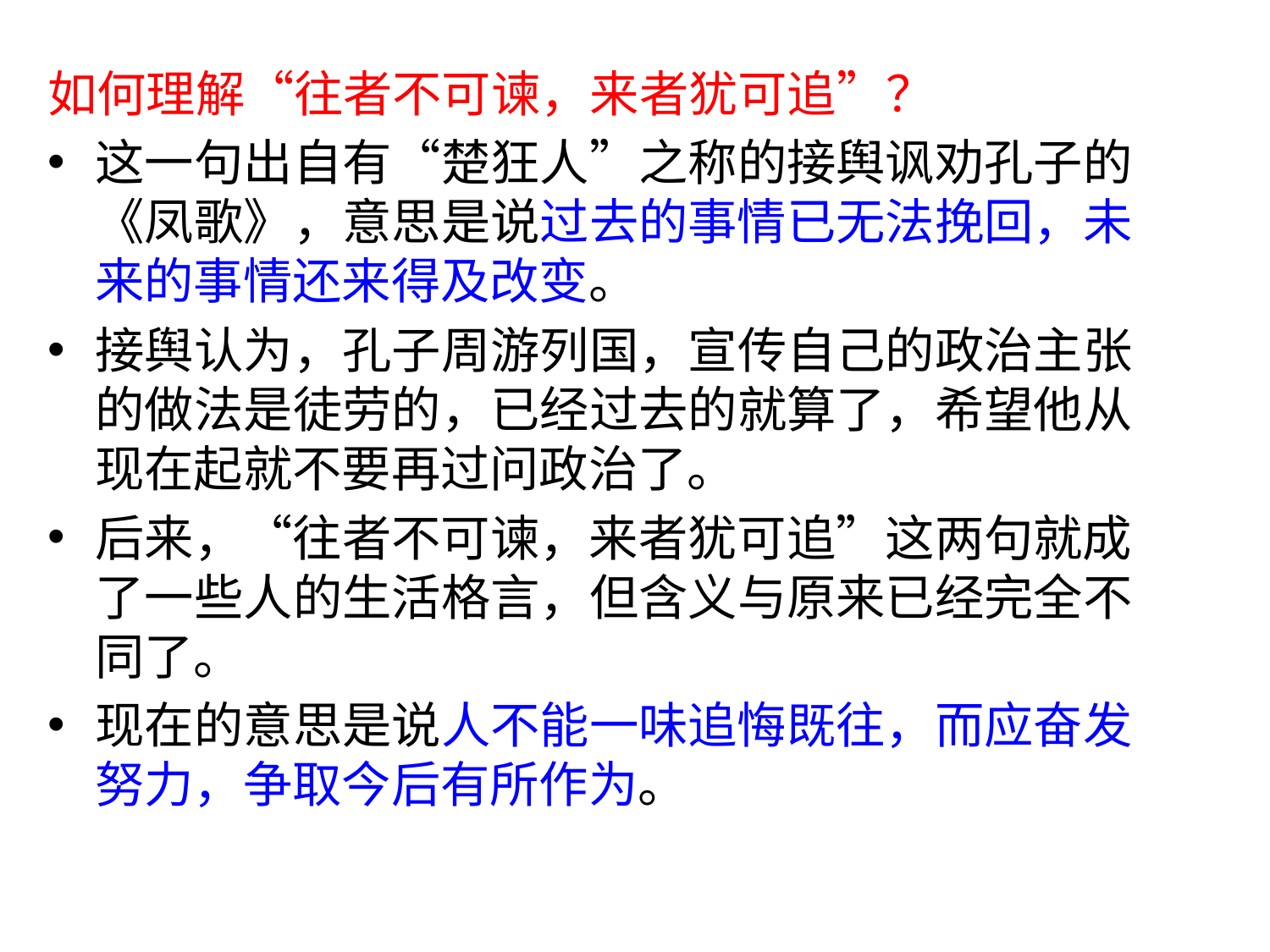

如何理解“往者不可谏，来者犹可追”？
这一句出自有“楚狂人”之称的接舆讽劝孔子的《凤歌》，意思是说过去的事情已无法挽回，未来的事情还来得及改变。
接舆认为，孔子周游列国，宣传自己的政治主张的做法是徒劳的，已经过去的就算了，希望他从现在起就不要再过问政治了。
后来，“往者不可谏，来者犹可追”这两句就成了一些人的生活格言，但含义与原来已经完全不同了。
现在的意思是说人不能一味追悔既往，而应奋发努力，争取今后有所作为。